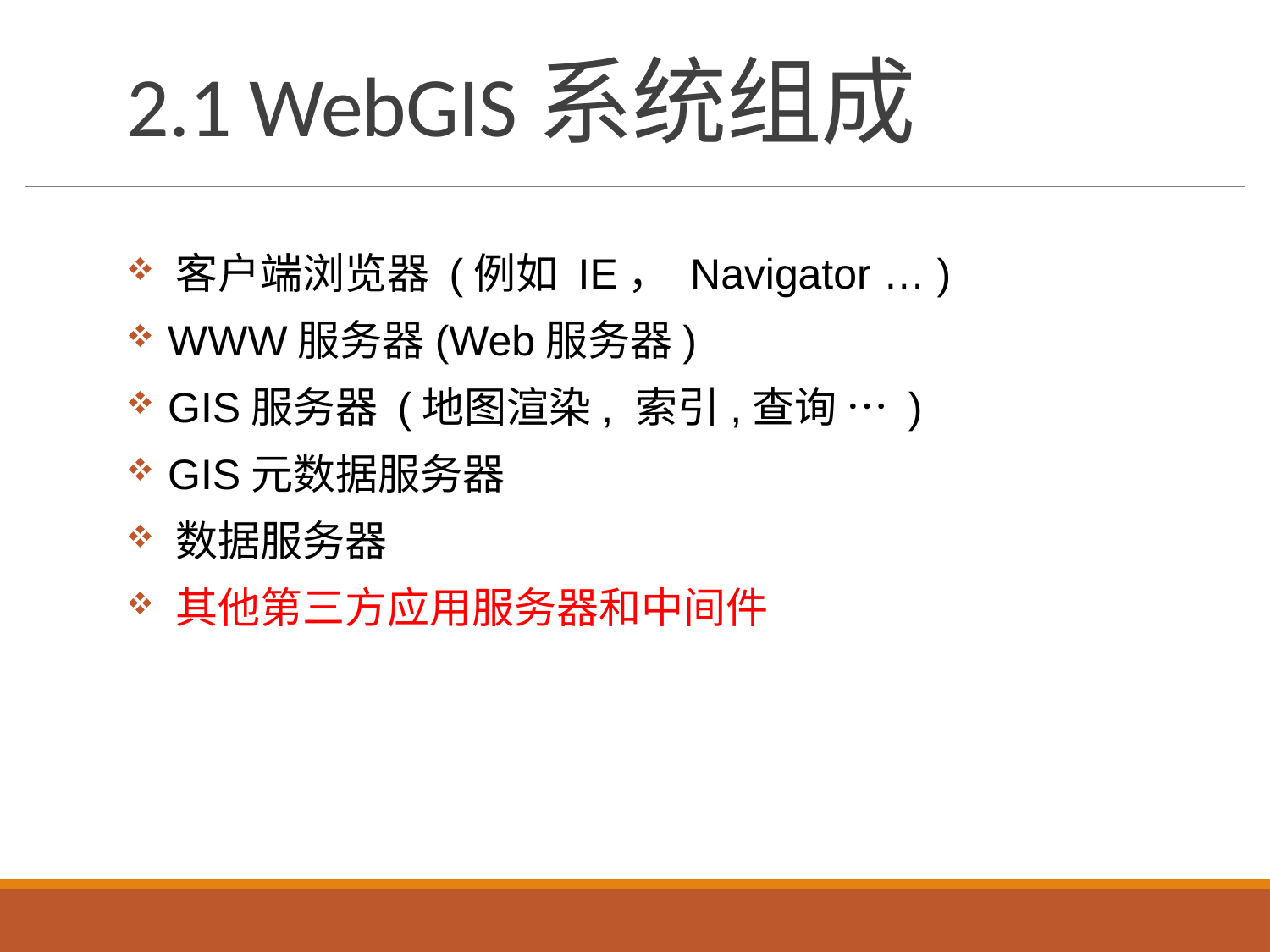

# 2.1 WebGIS系统组成
 客户端浏览器 (例如 IE， Navigator … )
 WWW服务器(Web服务器)
 GIS服务器 (地图渲染, 索引,查询 … )
 GIS元数据服务器
 数据服务器
 其他第三方应用服务器和中间件